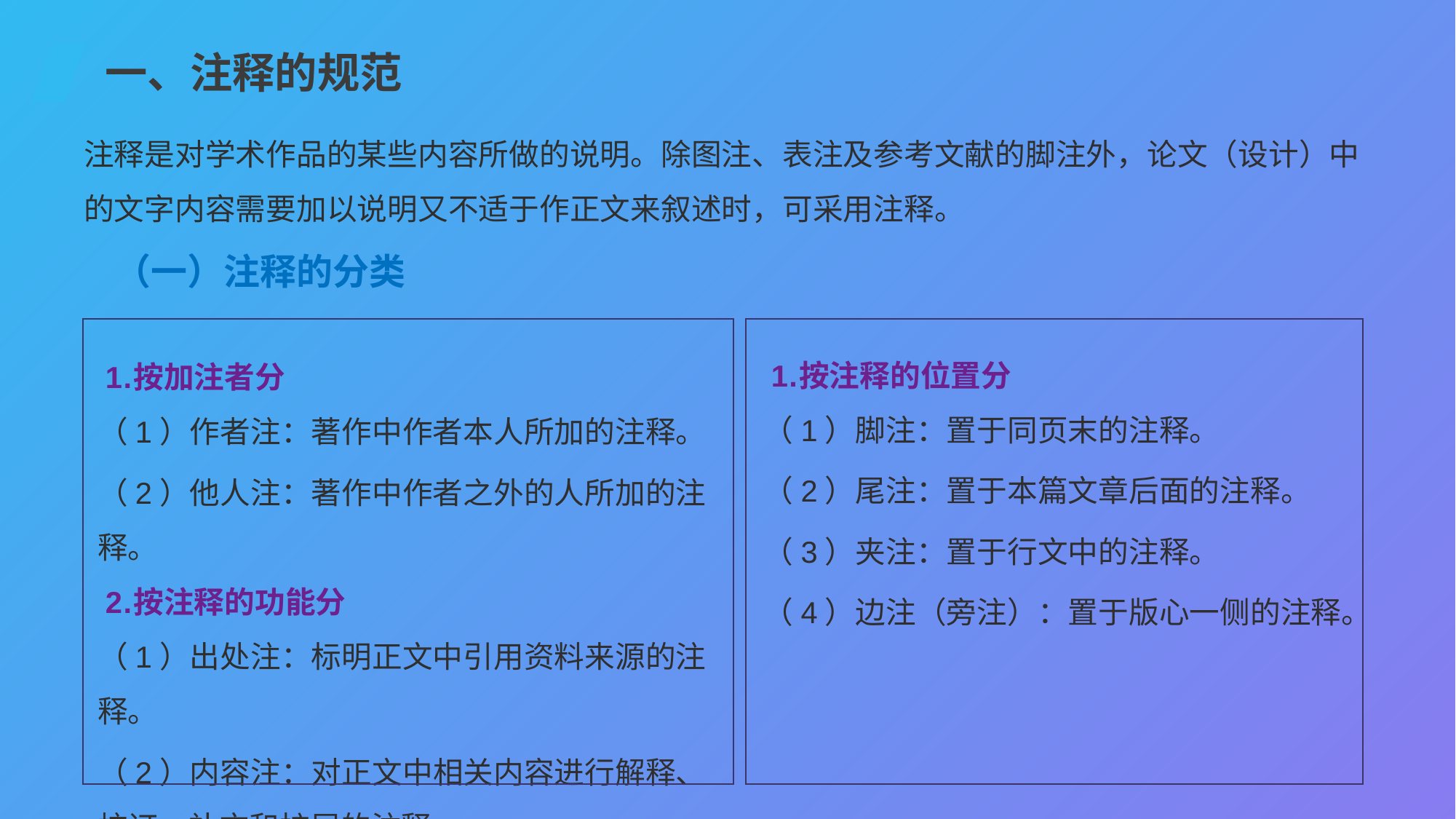

一、注释的规范
注释是对学术作品的某些内容所做的说明。除图注、表注及参考文献的脚注外，论文（设计）中的文字内容需要加以说明又不适于作正文来叙述时，可采用注释。
（一）注释的分类

按注释的位置分
（1）脚注：置于同页末的注释。
（2）尾注：置于本篇文章后面的注释。
（3）夹注：置于行文中的注释。
（4）边注（旁注）：置于版心一侧的注释。
按加注者分
（1）作者注：著作中作者本人所加的注释。
（2）他人注：著作中作者之外的人所加的注释。
按注释的功能分
（1）出处注：标明正文中引用资料来源的注释。
（2）内容注：对正文中相关内容进行解释、校订、补充和扩展的注释。